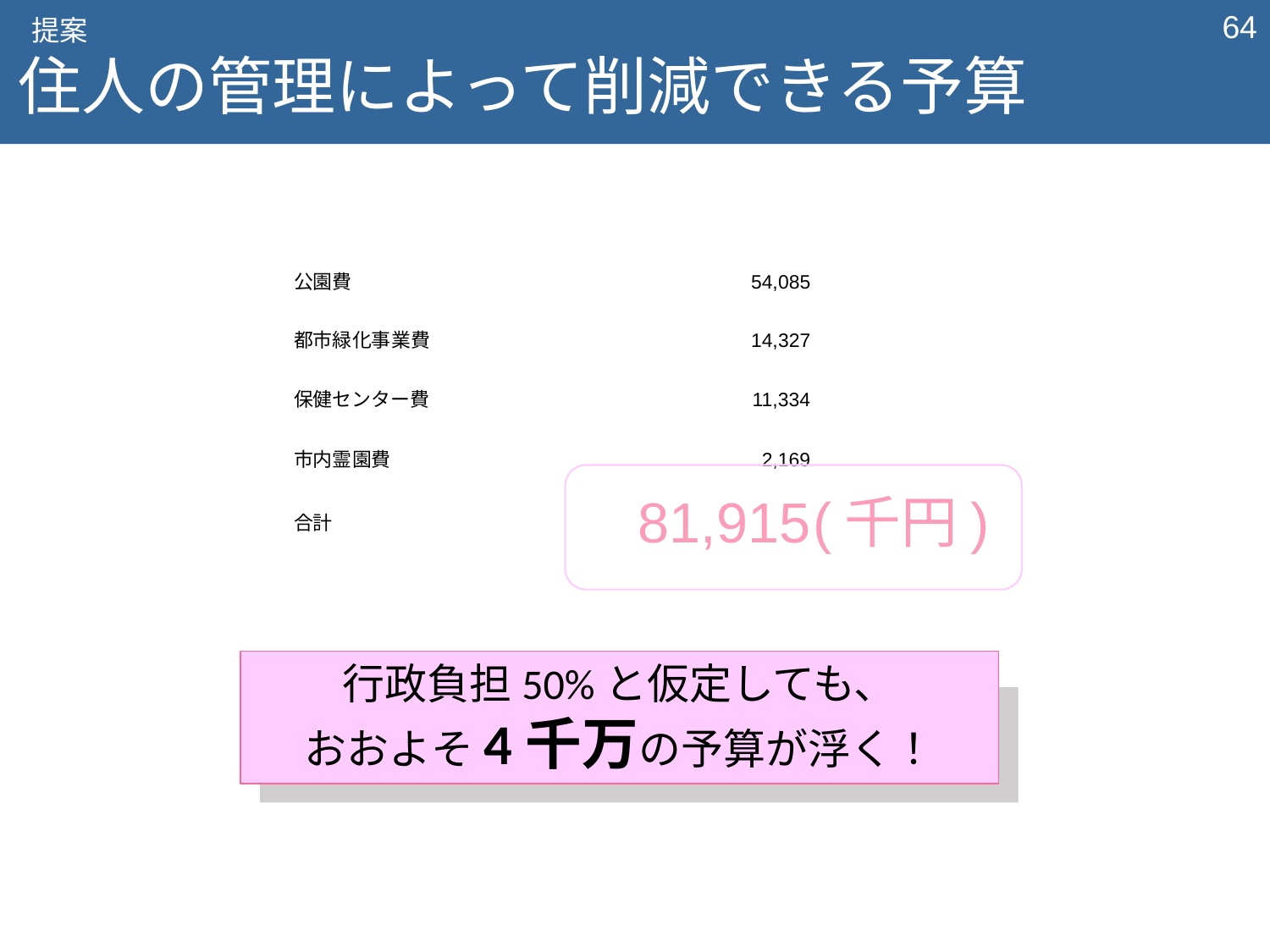

64
提案
住人の管理によって削減できる予算
| 公園費 | 54,085 |  |
| --- | --- | --- |
| 都市緑化事業費 | 14,327 |  |
| 保健センター費 | 11,334 |  |
| 市内霊園費 | 2,169 |  |
| 合計 | 81,915 | (千円) |

行政負担50%と仮定しても、
おおよそ4千万の予算が浮く！